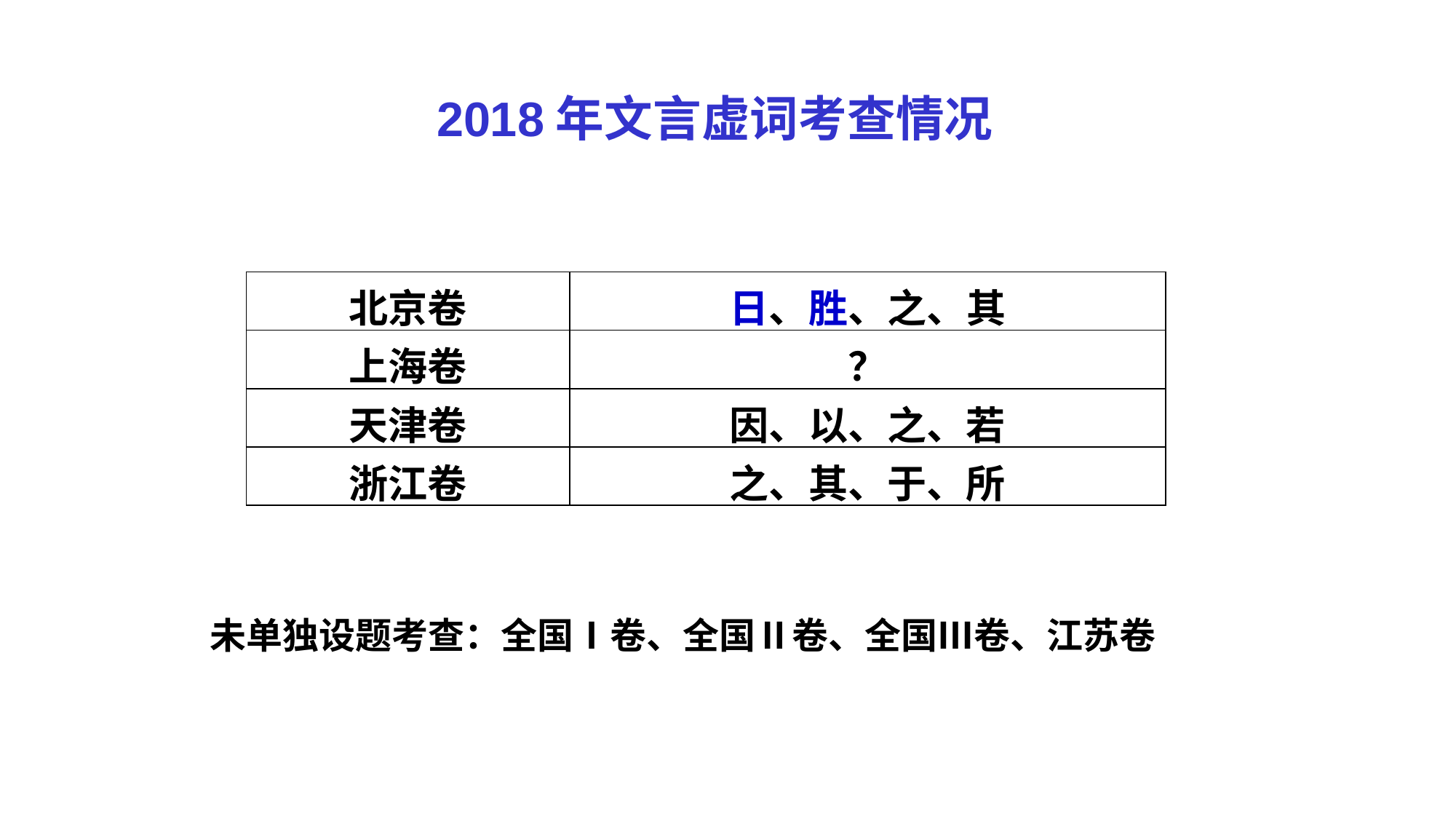

2018年文言虚词考查情况
| 北京卷 | 日、胜、之、其 |
| --- | --- |
| 上海卷 | ？ |
| 天津卷 | 因、以、之、若 |
| 浙江卷 | 之、其、于、所 |
未单独设题考查：全国Ⅰ卷、全国Ⅱ卷、全国Ⅲ卷、江苏卷